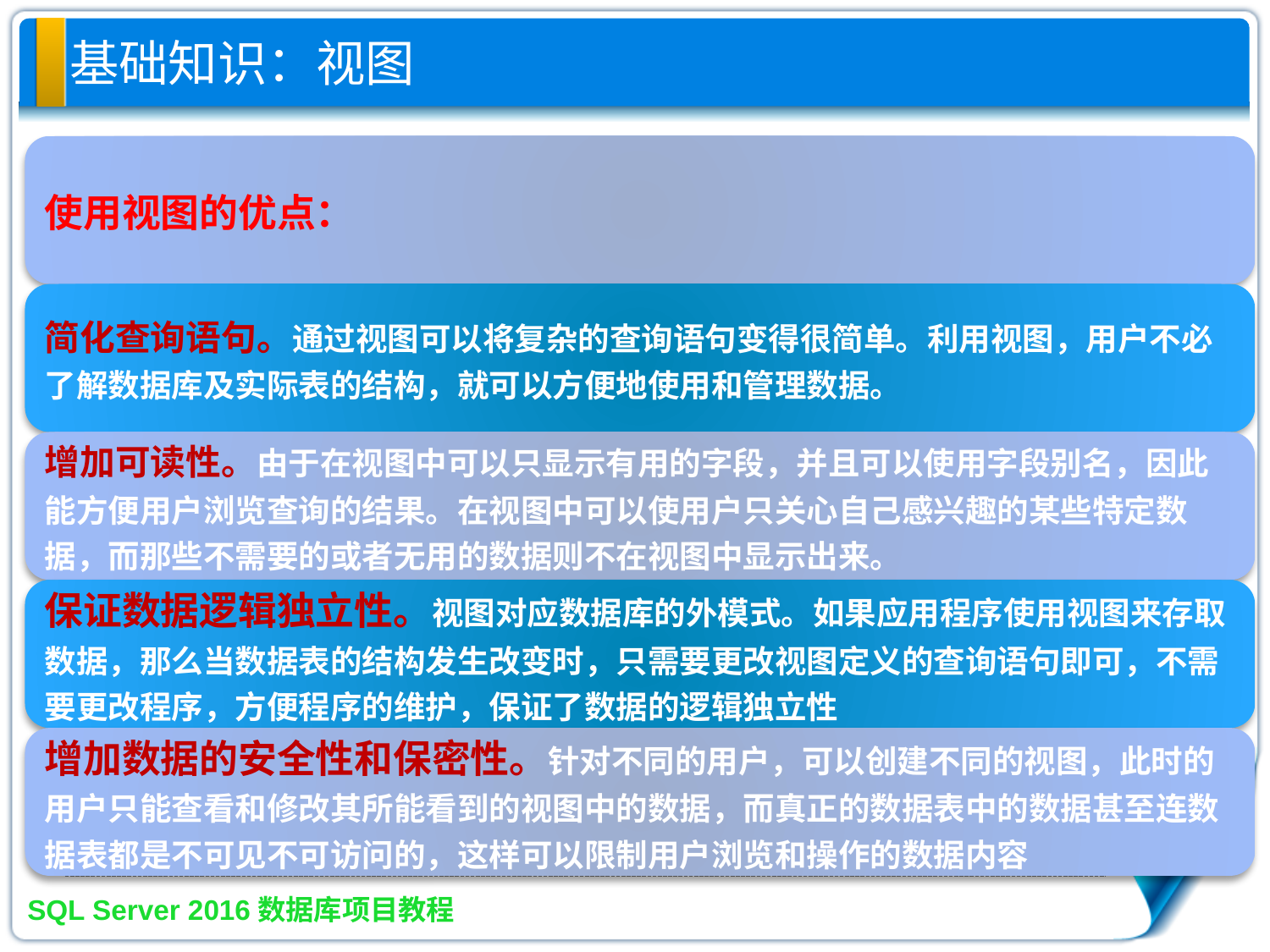

基础知识：视图
使用视图的优点：
简化查询语句。通过视图可以将复杂的查询语句变得很简单。利用视图，用户不必了解数据库及实际表的结构，就可以方便地使用和管理数据。
保证数据逻辑独立性。视图对应数据库的外模式。如果应用程序使用视图来存取数据，那么当数据表的结构发生改变时，只需要更改视图定义的查询语句即可，不需要更改程序，方便程序的维护，保证了数据的逻辑独立性
增加数据的安全性和保密性。针对不同的用户，可以创建不同的视图，此时的用户只能查看和修改其所能看到的视图中的数据，而真正的数据表中的数据甚至连数据表都是不可见不可访问的，这样可以限制用户浏览和操作的数据内容
增加可读性。由于在视图中可以只显示有用的字段，并且可以使用字段别名，因此能方便用户浏览查询的结果。在视图中可以使用户只关心自己感兴趣的某些特定数据，而那些不需要的或者无用的数据则不在视图中显示出来。